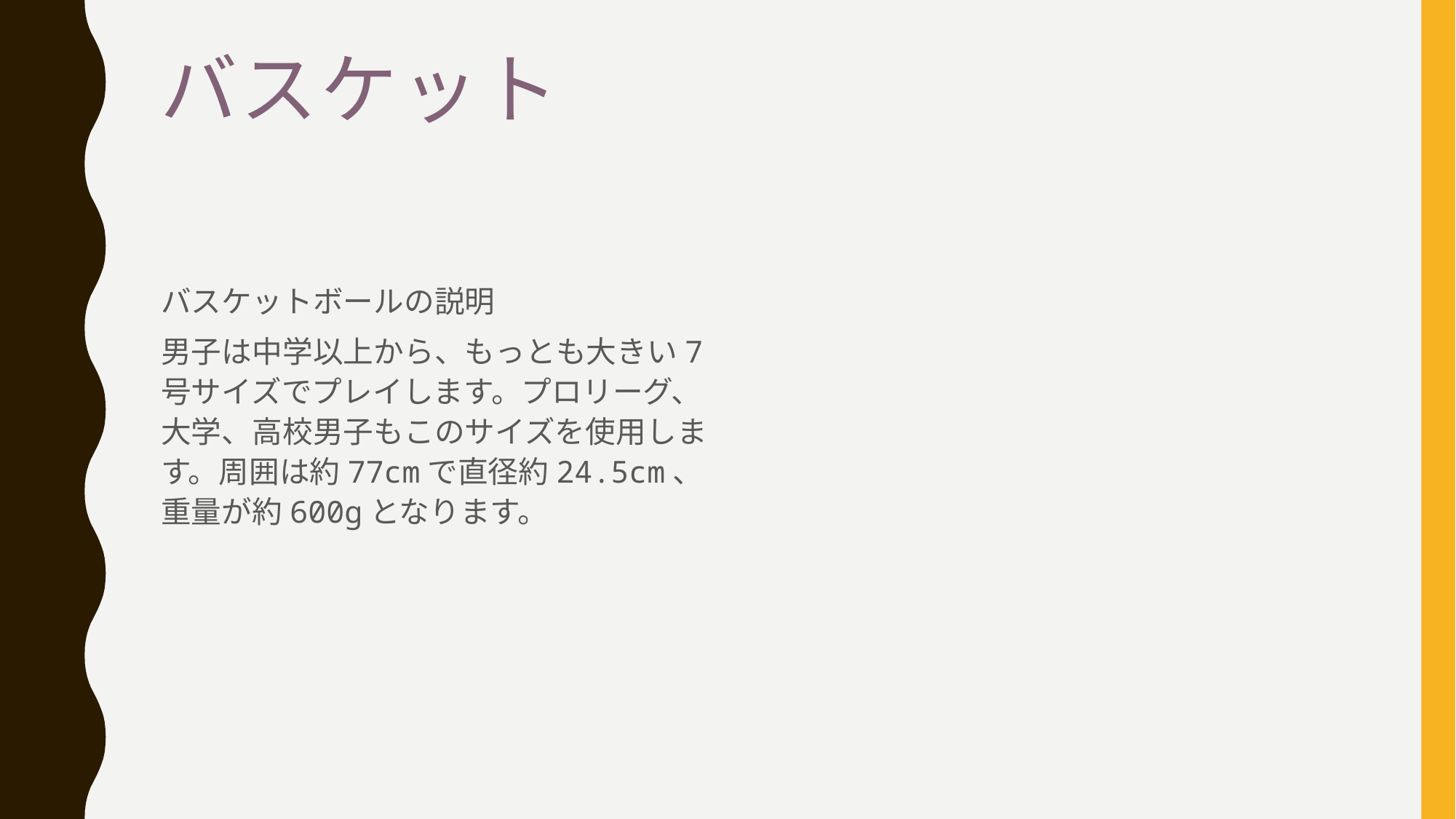

# バスケット
バスケットボールの説明
男子は中学以上から、もっとも大きい7号サイズでプレイします。プロリーグ、大学、高校男子もこのサイズを使用します。周囲は約77cmで直径約24.5cm、重量が約600gとなります。